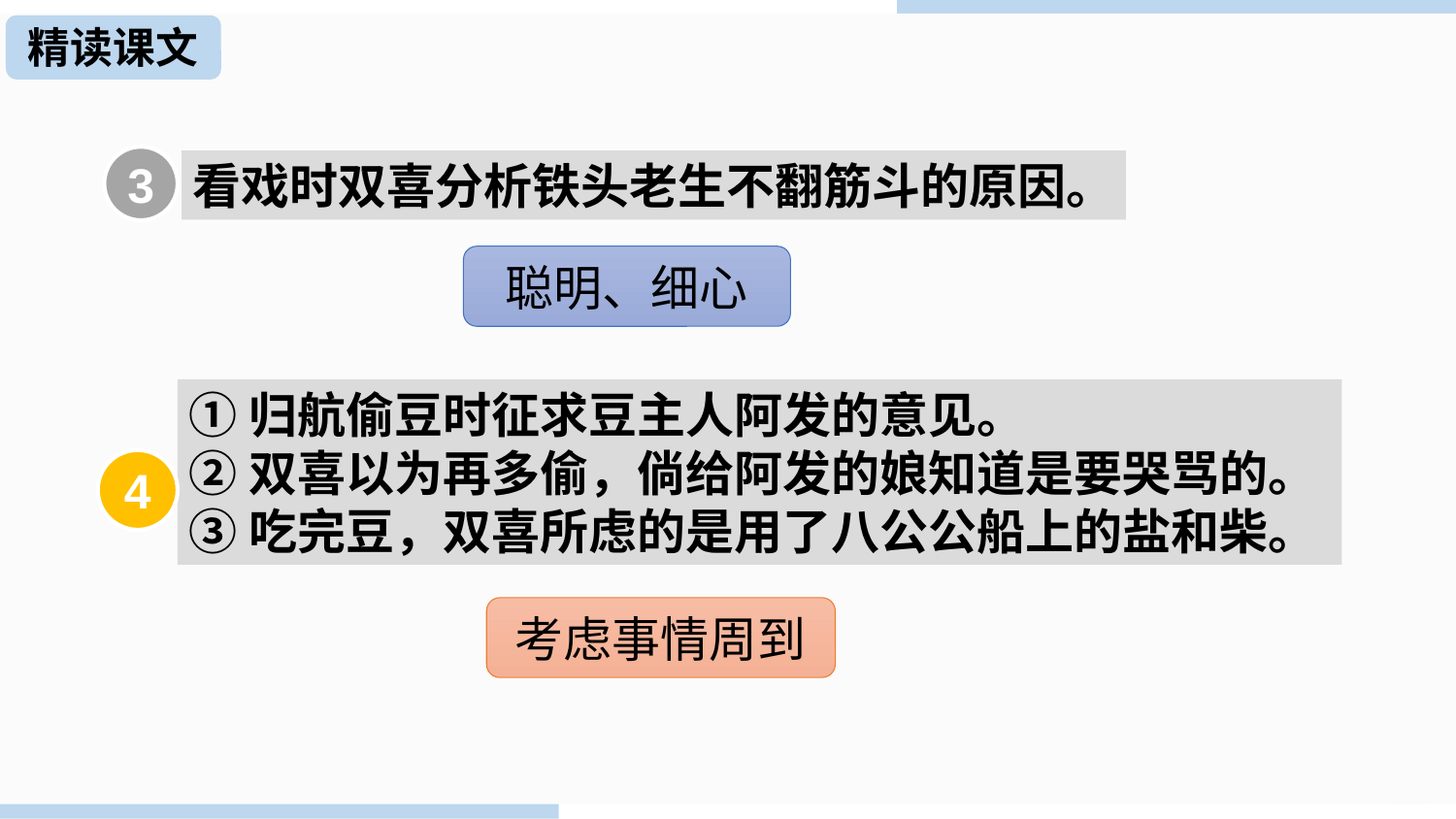

精读课文
精读课文
3
看戏时双喜分析铁头老生不翻筋斗的原因。
聪明、细心
①归航偷豆时征求豆主人阿发的意见。
②双喜以为再多偷，倘给阿发的娘知道是要哭骂的。
③吃完豆，双喜所虑的是用了八公公船上的盐和柴。
4
考虑事情周到